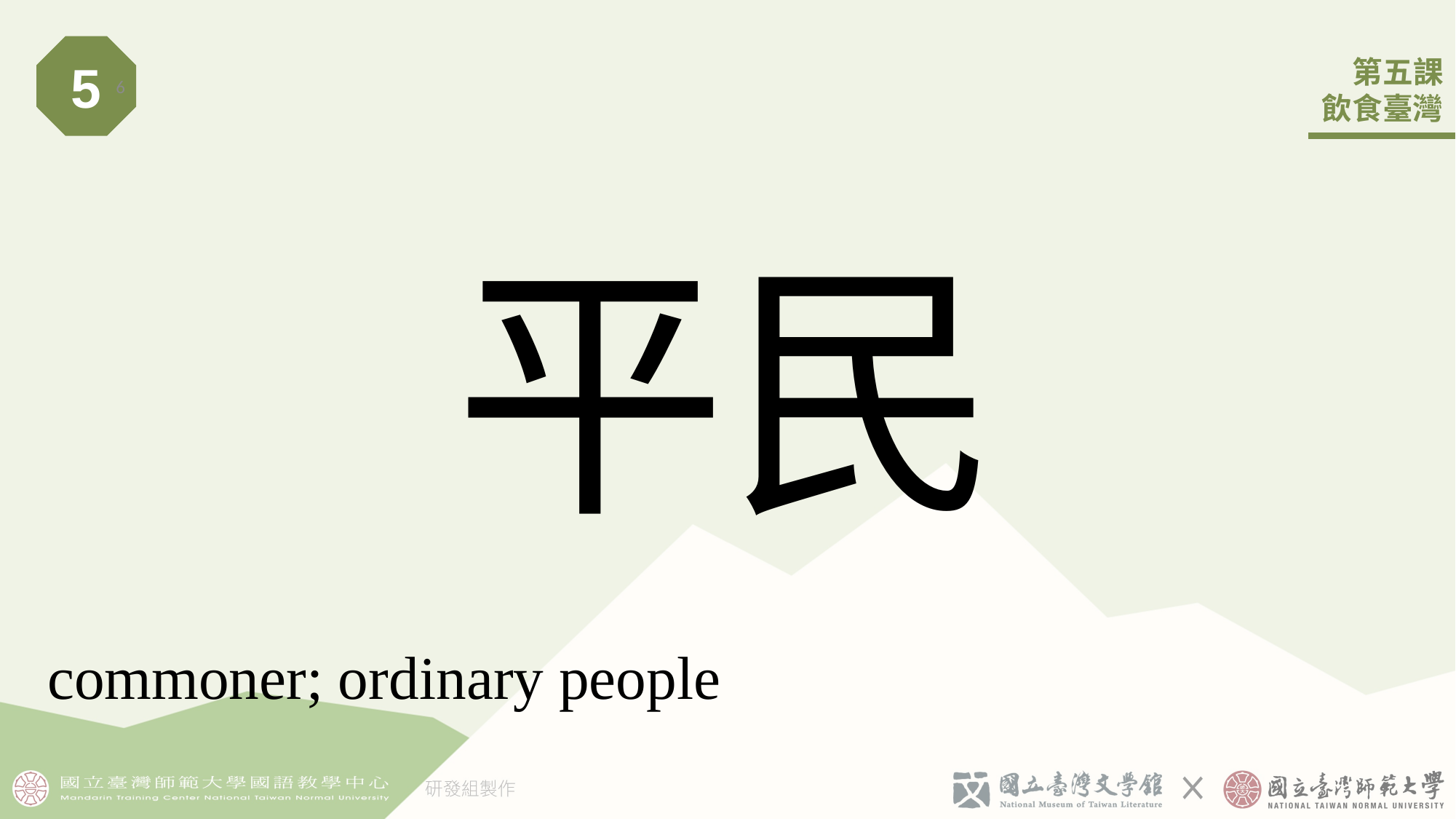

5
6
# 平民
commoner; ordinary people